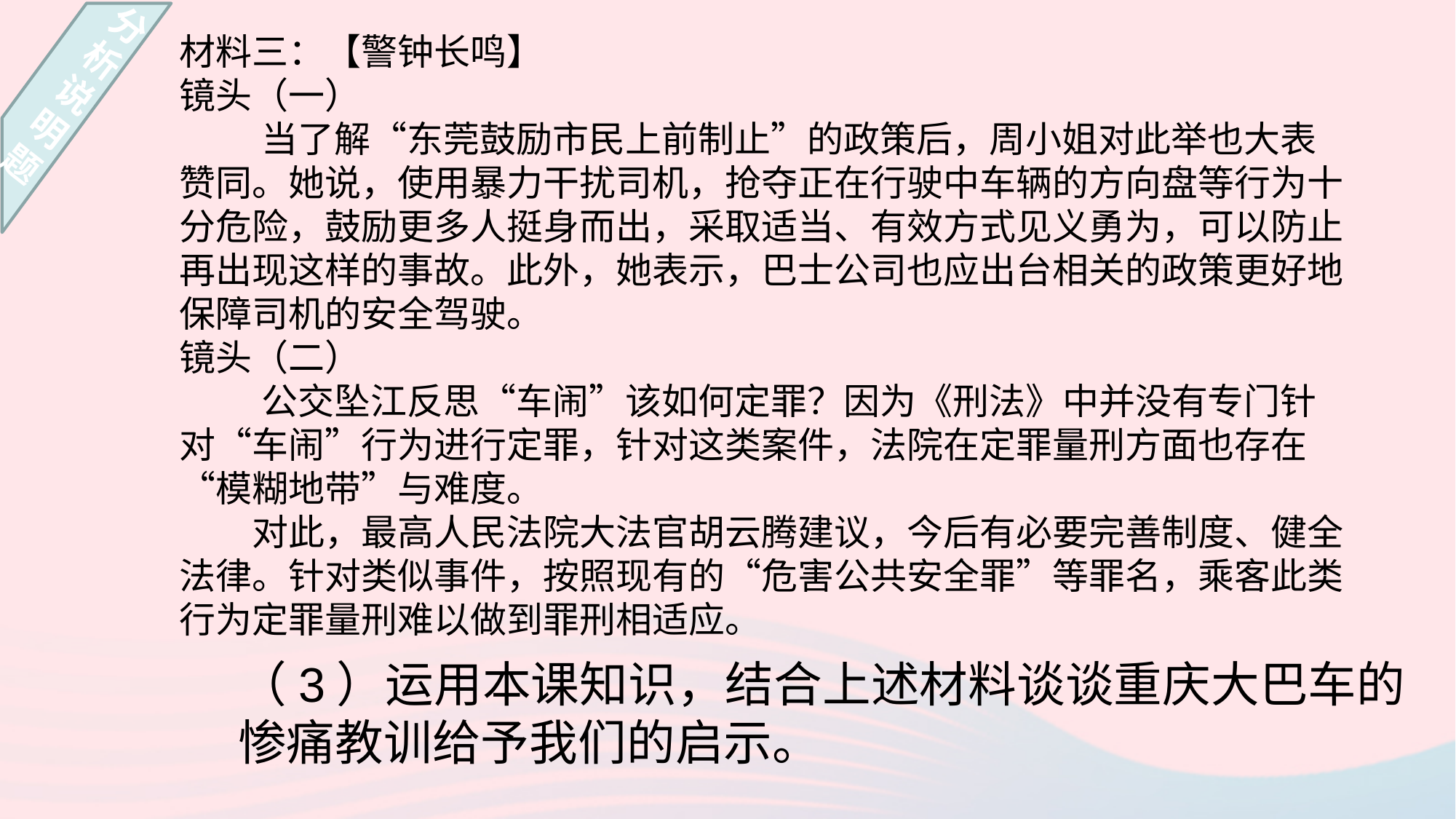

分
析
说
明
题

材料三：【警钟长鸣】
镜头（一）
         当了解“东莞鼓励市民上前制止”的政策后，周小姐对此举也大表赞同。她说，使用暴力干扰司机，抢夺正在行驶中车辆的方向盘等行为十分危险，鼓励更多人挺身而出，采取适当、有效方式见义勇为，可以防止再出现这样的事故。此外，她表示，巴士公司也应出台相关的政策更好地保障司机的安全驾驶。
镜头（二）
         公交坠江反思“车闹”该如何定罪？因为《刑法》中并没有专门针对“车闹”行为进行定罪，针对这类案件，法院在定罪量刑方面也存在“模糊地带”与难度。
　　对此，最高人民法院大法官胡云腾建议，今后有必要完善制度、健全法律。针对类似事件，按照现有的“危害公共安全罪”等罪名，乘客此类行为定罪量刑难以做到罪刑相适应。
（3）运用本课知识，结合上述材料谈谈重庆大巴车的惨痛教训给予我们的启示。